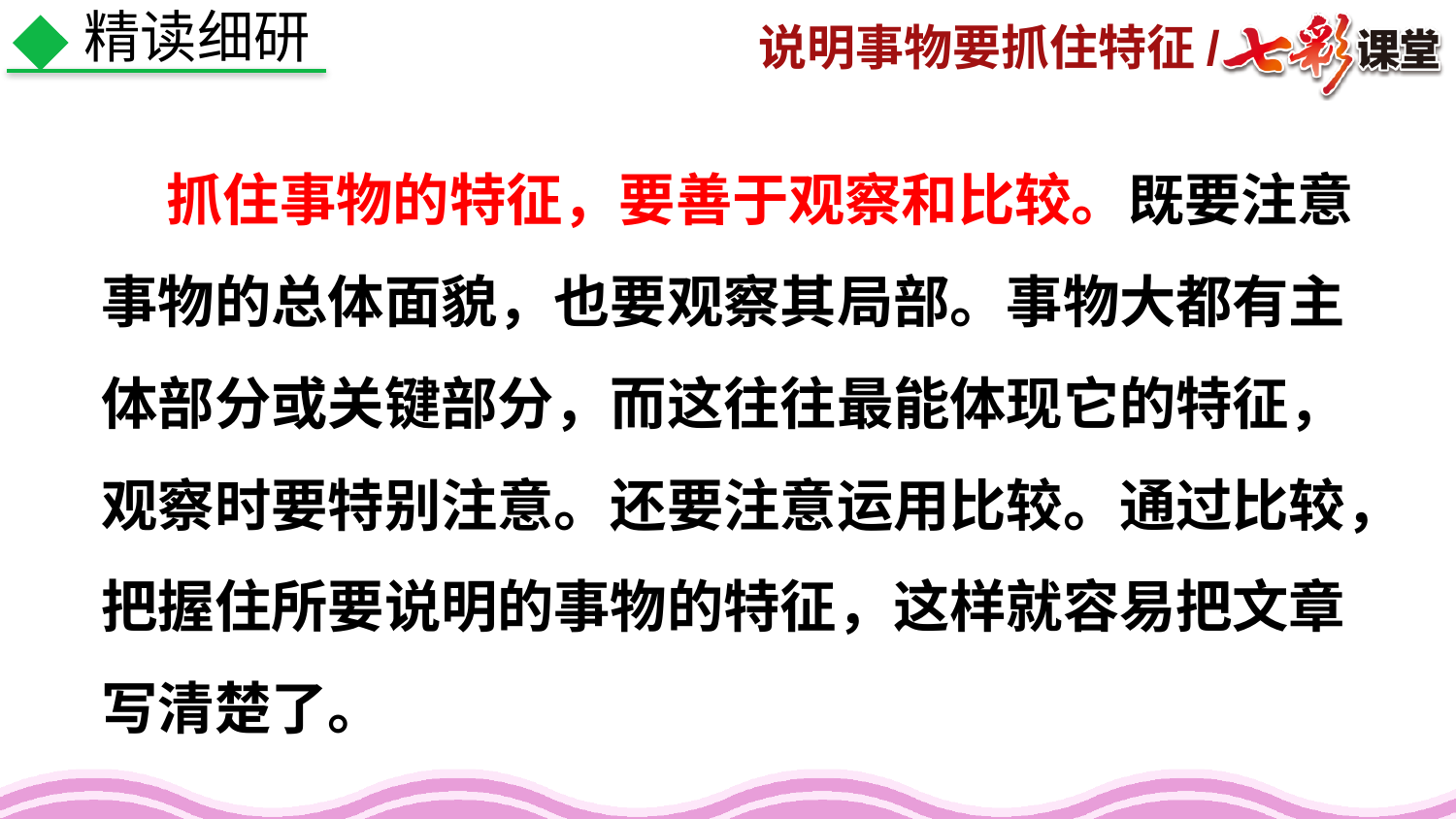

精读细研

    抓住事物的特征，要善于观察和比较。既要注意事物的总体面貌，也要观察其局部。事物大都有主体部分或关键部分，而这往往最能体现它的特征，观察时要特别注意。还要注意运用比较。通过比较，把握住所要说明的事物的特征，这样就容易把文章写清楚了。